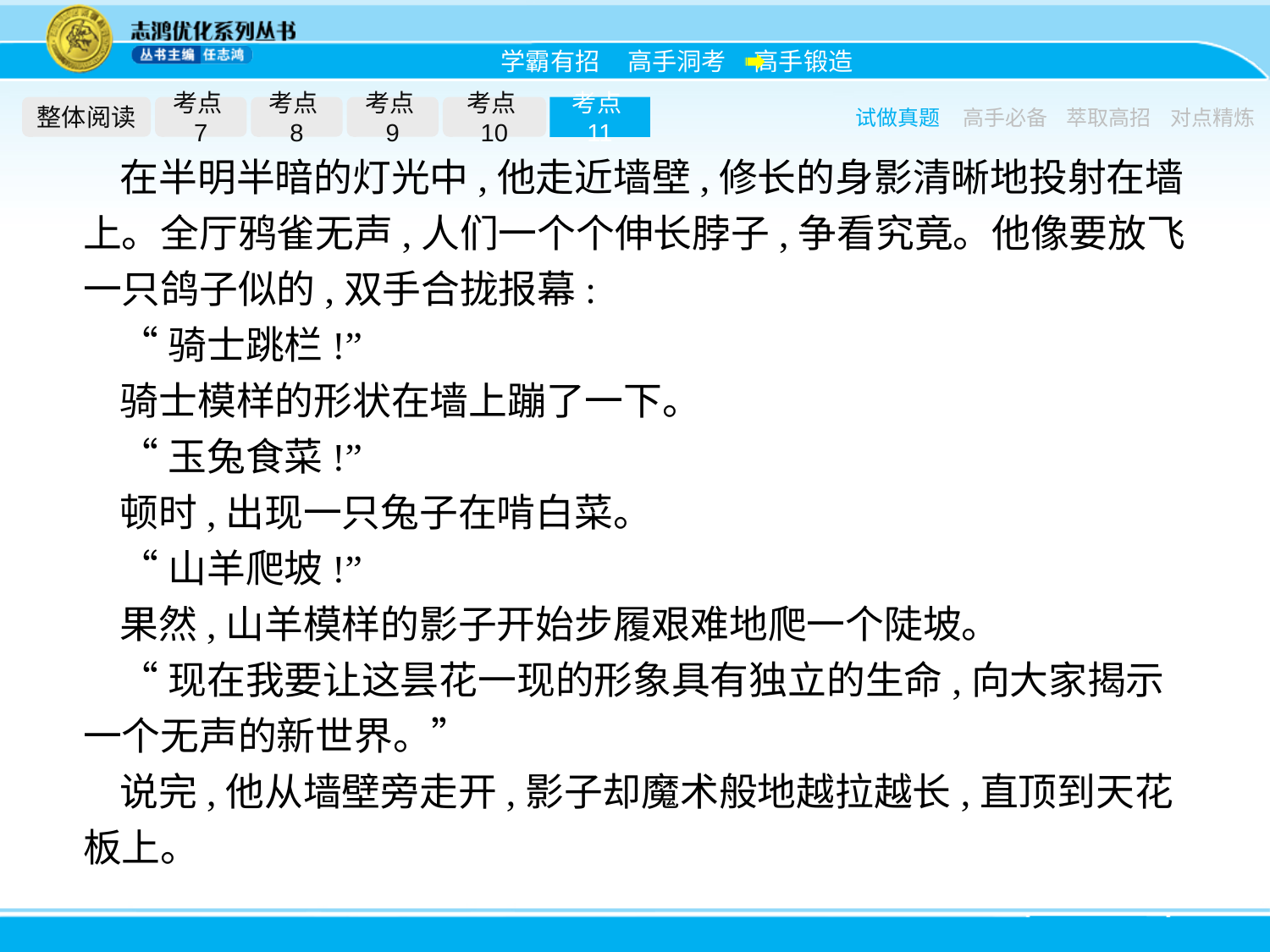

整体阅读
考点7
考点8
考点9
考点10
考点11
试做真题
高手必备
萃取高招
对点精炼
在半明半暗的灯光中,他走近墙壁,修长的身影清晰地投射在墙上。全厅鸦雀无声,人们一个个伸长脖子,争看究竟。他像要放飞一只鸽子似的,双手合拢报幕:
“骑士跳栏!”
骑士模样的形状在墙上蹦了一下。
“玉兔食菜!”
顿时,出现一只兔子在啃白菜。
“山羊爬坡!”
果然,山羊模样的影子开始步履艰难地爬一个陡坡。
“现在我要让这昙花一现的形象具有独立的生命,向大家揭示一个无声的新世界。”
说完,他从墙壁旁走开,影子却魔术般地越拉越长,直顶到天花板上。